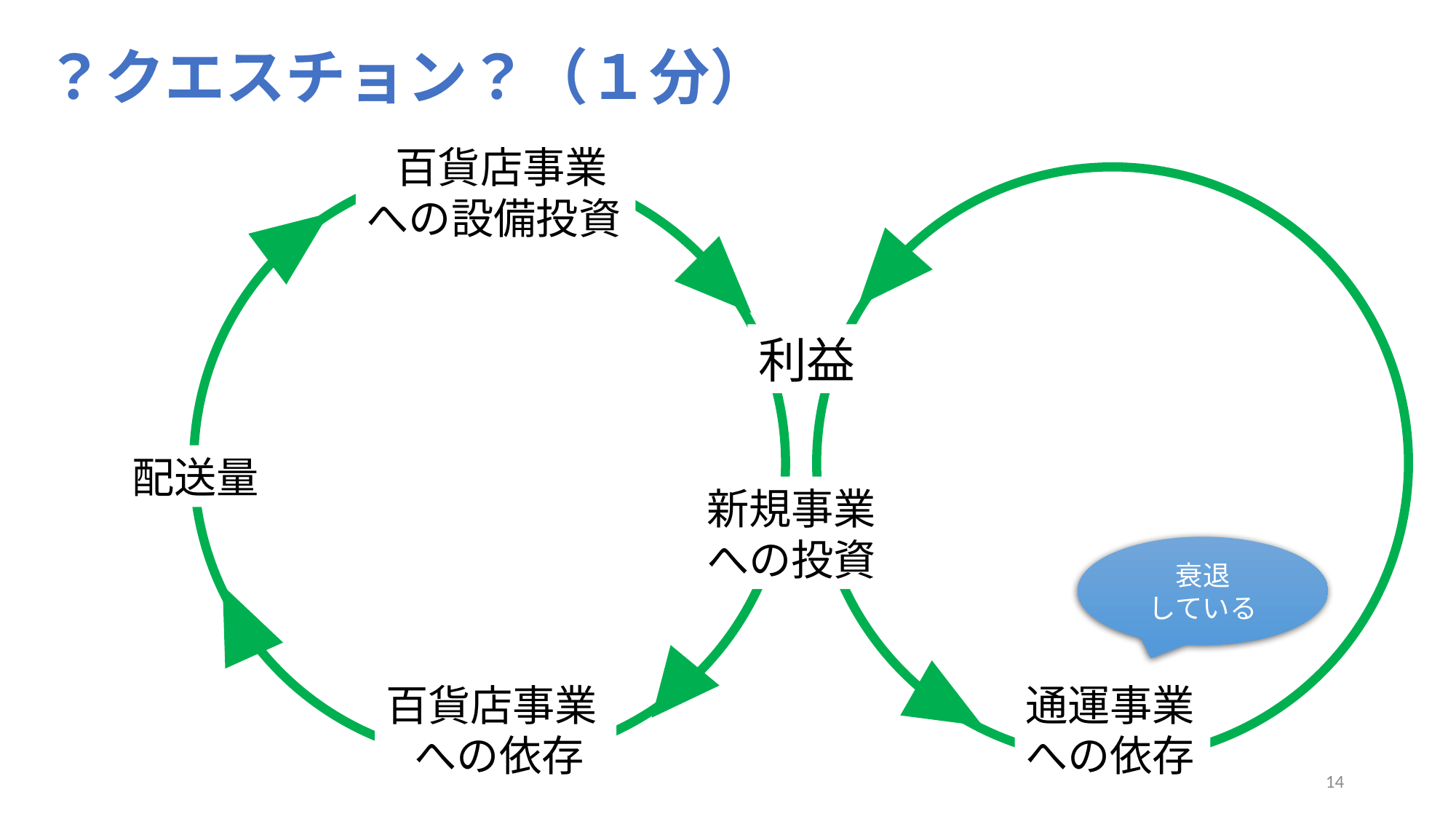

？クエスチョン？（１分）
  百貨店事業
への設備投資

利益
配送量
新規事業
への投資
衰退
している

百貨店事業
  への依存
通運事業
への依存
14